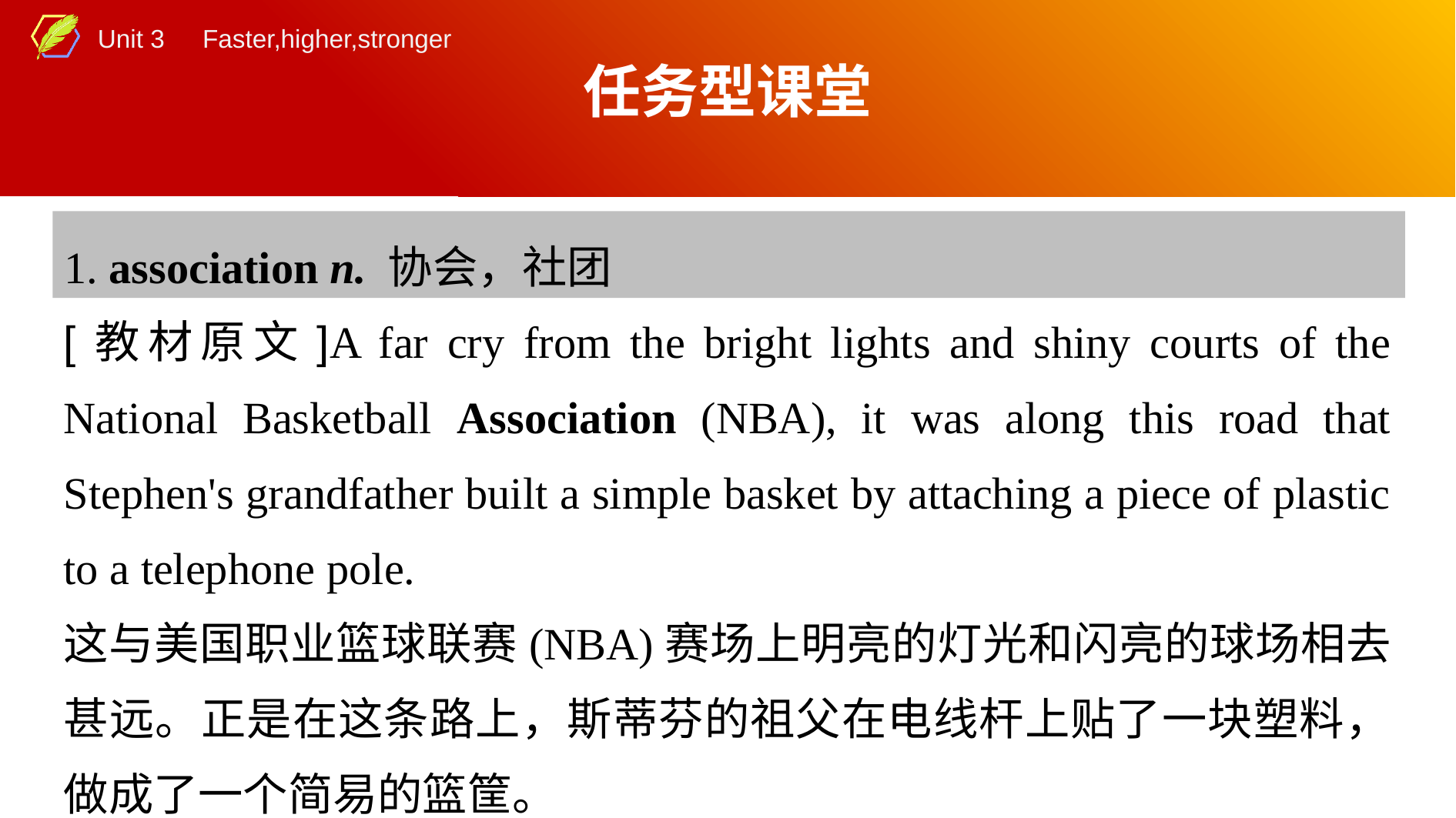

任务型课堂
1. association n. 协会，社团
[教材原文]A far cry from the bright lights and shiny courts of the National Basketball Association (NBA), it was along this road that Stephen's grandfather built a simple basket by attaching a piece of plastic to a telephone pole.
这与美国职业篮球联赛(NBA)赛场上明亮的灯光和闪亮的球场相去甚远。正是在这条路上，斯蒂芬的祖父在电线杆上贴了一块塑料，做成了一个简易的篮筐。